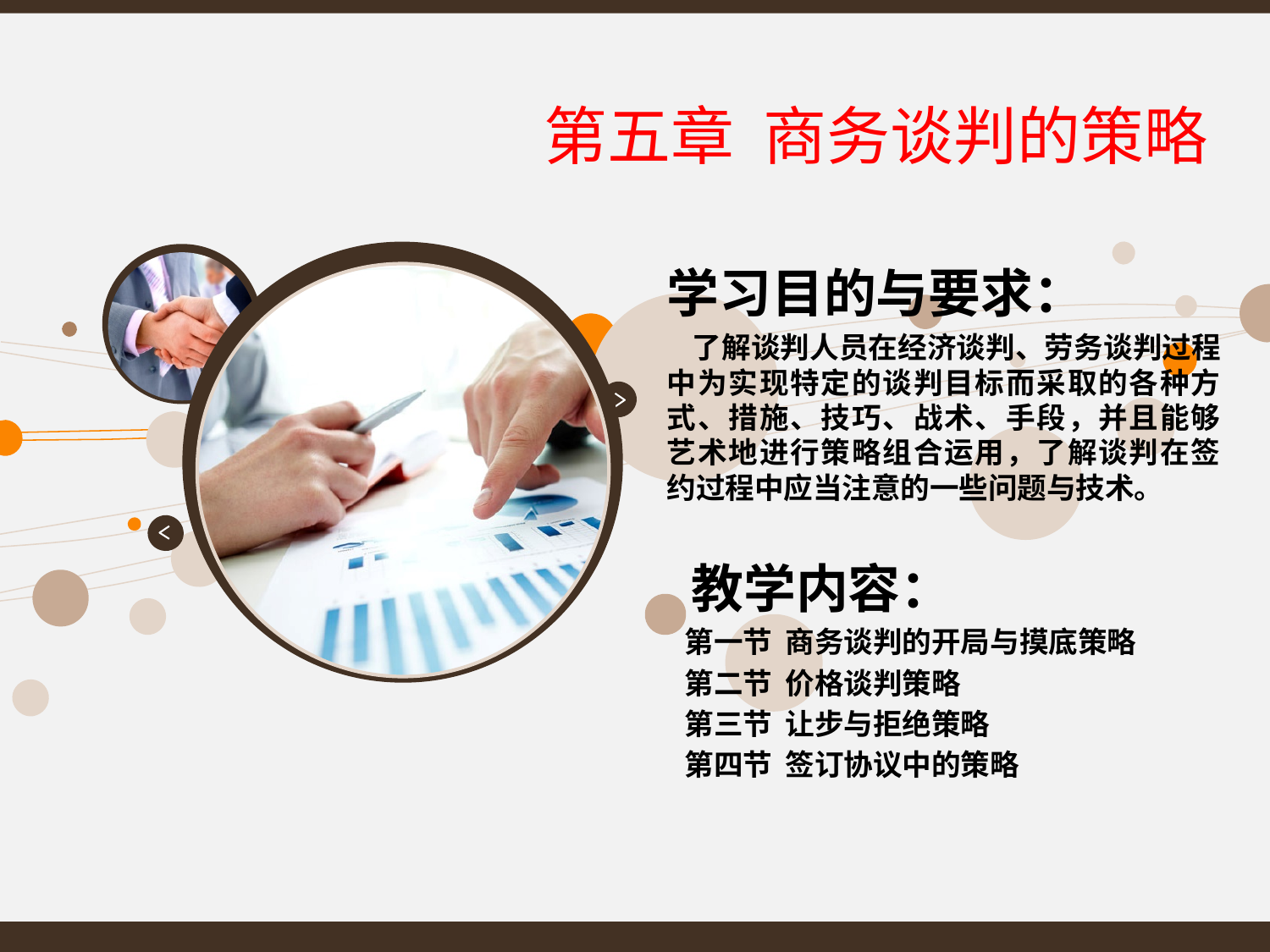

# 第五章  商务谈判的策略
学习目的与要求：
   了解谈判人员在经济谈判、劳务谈判过程中为实现特定的谈判目标而采取的各种方式、措施、技巧、战术、手段，并且能够艺术地进行策略组合运用，了解谈判在签约过程中应当注意的一些问题与技术。

   教学内容：
  第一节  商务谈判的开局与摸底策略
  第二节  价格谈判策略
  第三节  让步与拒绝策略
  第四节  签订协议中的策略